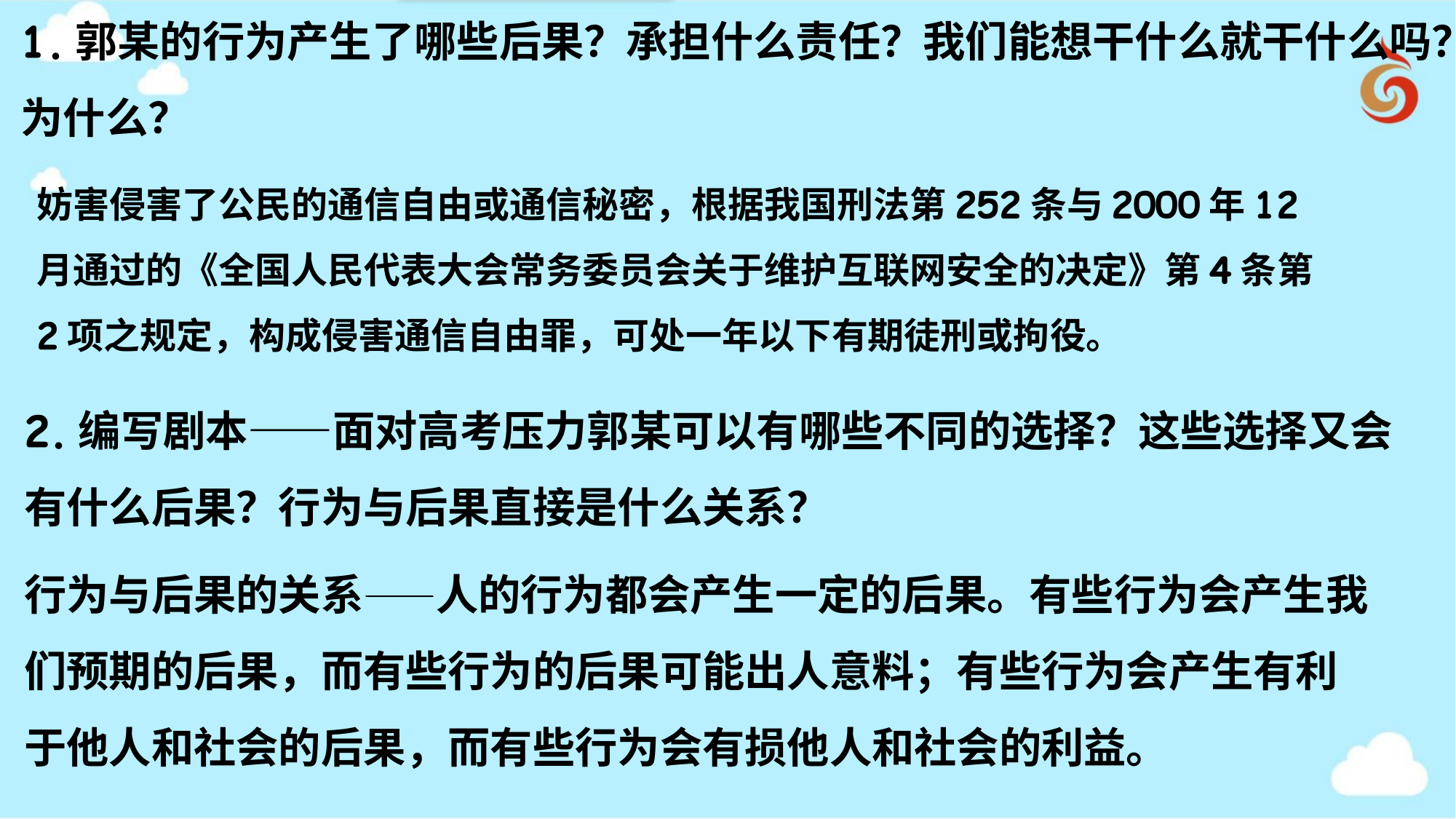

1.郭某的行为产生了哪些后果？承担什么责任？我们能想干什么就干什么吗？为什么？

妨害侵害了公民的通信自由或通信秘密，根据我国刑法第252条与2000年12月通过的《全国人民代表大会常务委员会关于维护互联网安全的决定》第4条第2项之规定，构成侵害通信自由罪，可处一年以下有期徒刑或拘役。
2.编写剧本——面对高考压力郭某可以有哪些不同的选择？这些选择又会有什么后果？行为与后果直接是什么关系？
行为与后果的关系——人的行为都会产生一定的后果。有些行为会产生我们预期的后果，而有些行为的后果可能出人意料；有些行为会产生有利于他人和社会的后果，而有些行为会有损他人和社会的利益。